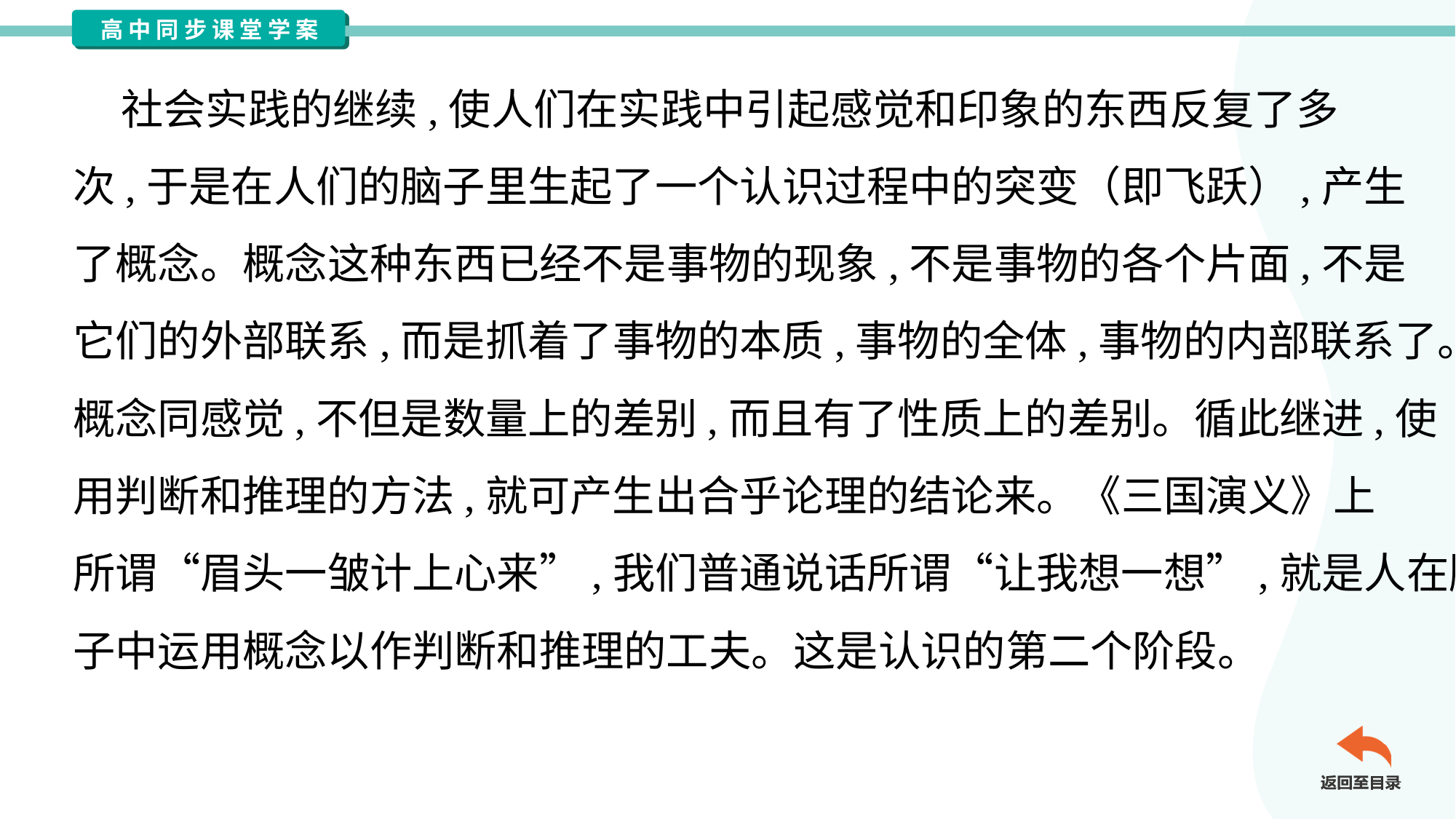

社会实践的继续,使人们在实践中引起感觉和印象的东西反复了多
次,于是在人们的脑子里生起了一个认识过程中的突变（即飞跃）,产生
了概念。概念这种东西已经不是事物的现象,不是事物的各个片面,不是
它们的外部联系,而是抓着了事物的本质,事物的全体,事物的内部联系了。
概念同感觉,不但是数量上的差别,而且有了性质上的差别。循此继进,使
用判断和推理的方法,就可产生出合乎论理的结论来。《三国演义》上
所谓“眉头一皱计上心来”,我们普通说话所谓“让我想一想”,就是人在脑
子中运用概念以作判断和推理的工夫。这是认识的第二个阶段。